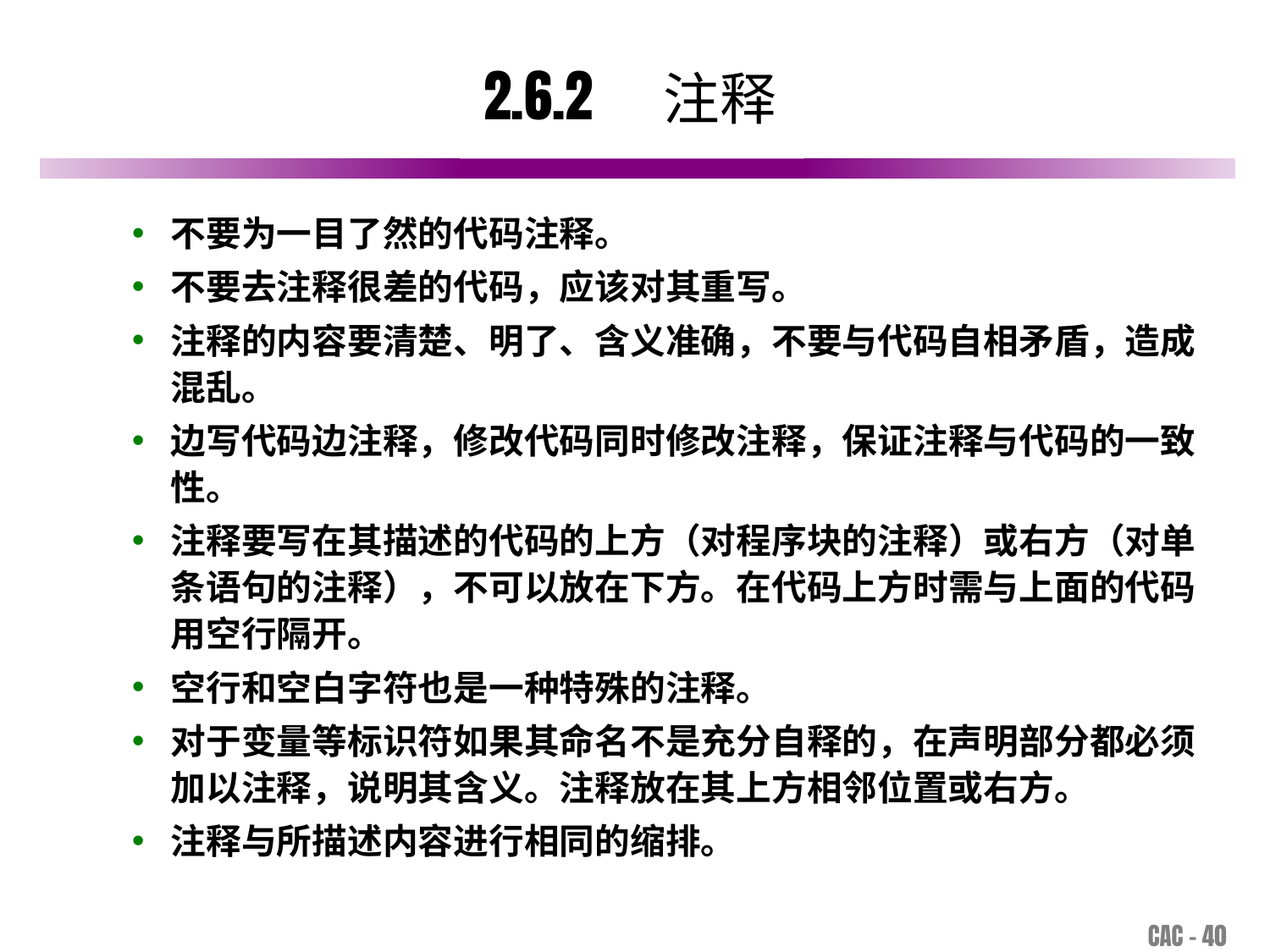

# 2.6.2　注释
不要为一目了然的代码注释。
不要去注释很差的代码，应该对其重写。
注释的内容要清楚、明了、含义准确，不要与代码自相矛盾，造成混乱。
边写代码边注释，修改代码同时修改注释，保证注释与代码的一致性。
注释要写在其描述的代码的上方（对程序块的注释）或右方（对单条语句的注释），不可以放在下方。在代码上方时需与上面的代码用空行隔开。
空行和空白字符也是一种特殊的注释。
对于变量等标识符如果其命名不是充分自释的，在声明部分都必须加以注释，说明其含义。注释放在其上方相邻位置或右方。
注释与所描述内容进行相同的缩排。
40